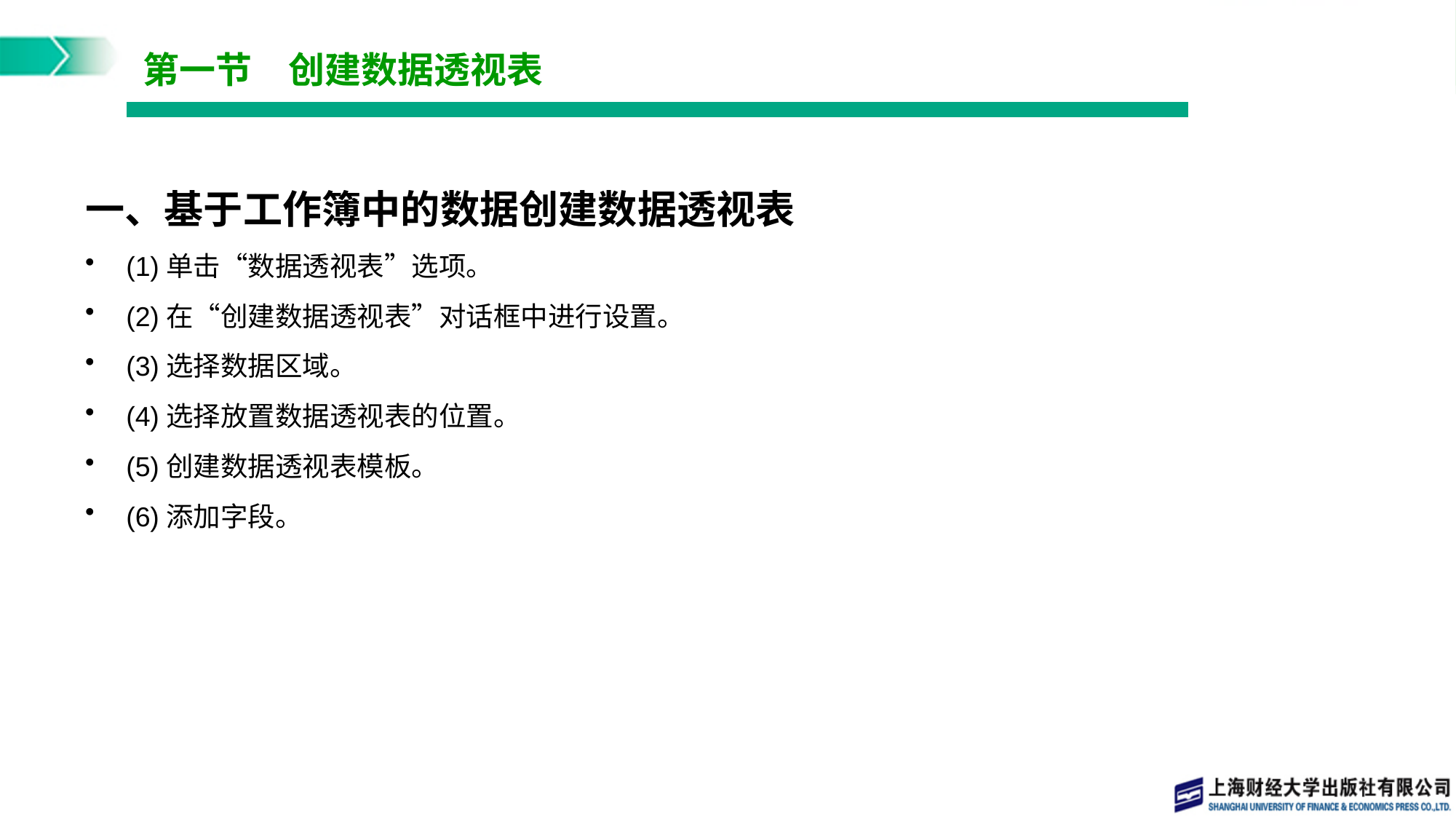

# 第一节　创建数据透视表
一、基于工作簿中的数据创建数据透视表
(1)单击“数据透视表”选项。
(2)在“创建数据透视表”对话框中进行设置。
(3)选择数据区域。
(4)选择放置数据透视表的位置。
(5)创建数据透视表模板。
(6)添加字段。